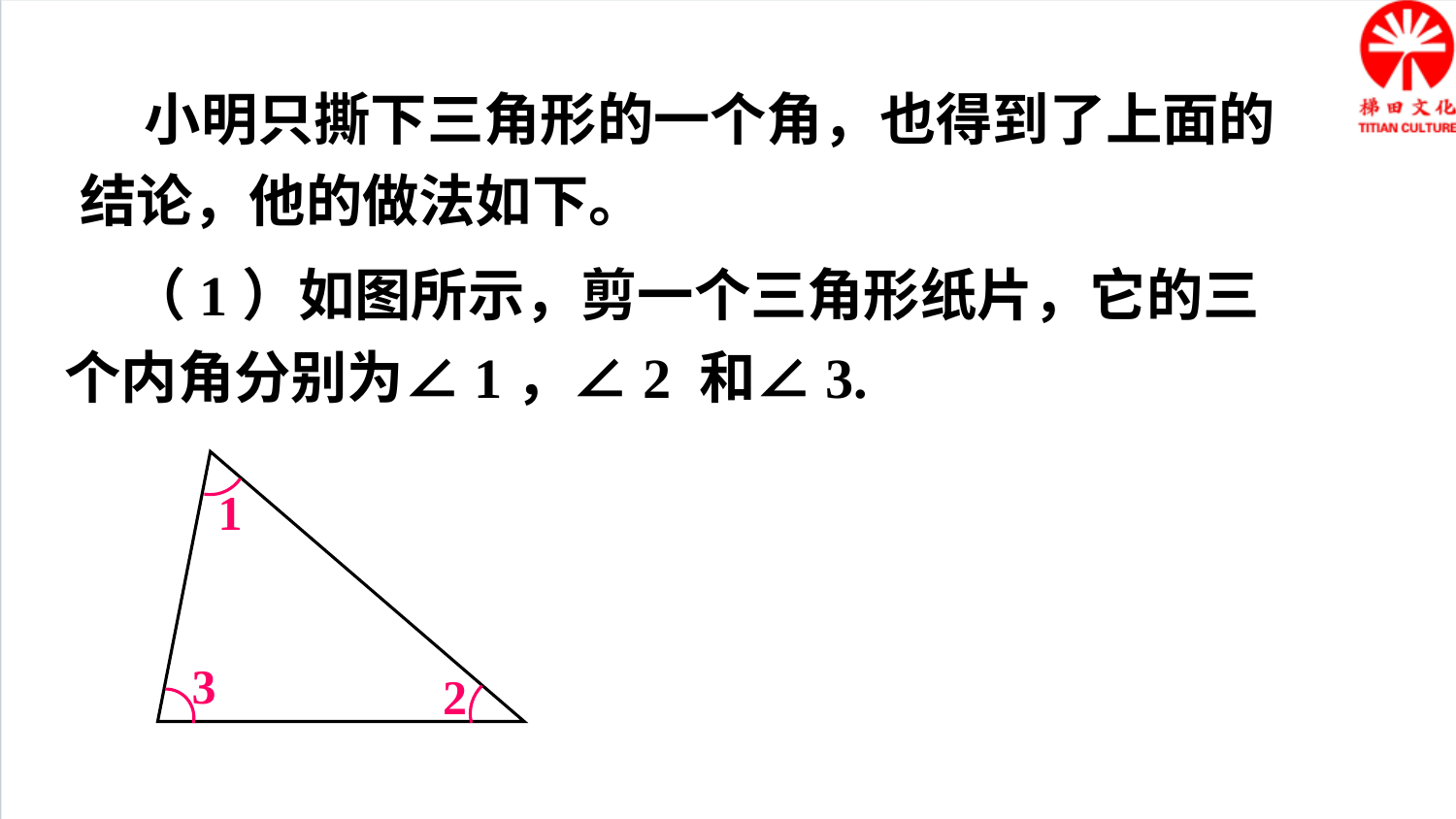

小明只撕下三角形的一个角，也得到了上面的结论，他的做法如下。
    （1）如图所示，剪一个三角形纸片，它的三个内角分别为∠1，∠2 和∠3.

1
3
2